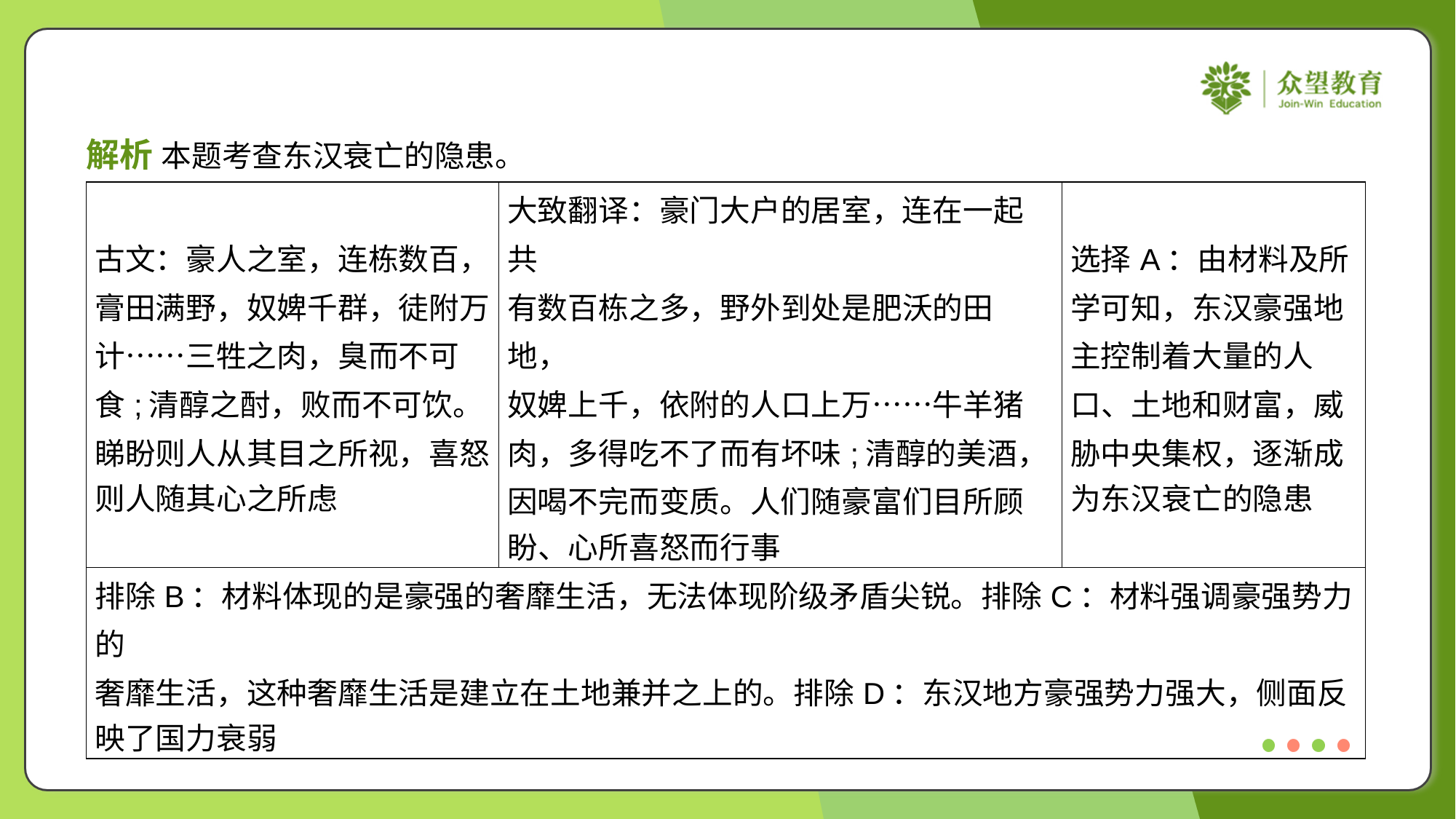

解析 本题考查东汉衰亡的隐患。
| 古文：豪人之室，连栋数百， 膏田满野，奴婢千群，徒附万 计……三牲之肉，臭而不可 食;清醇之酎，败而不可饮。 睇盼则人从其目之所视，喜怒 则人随其心之所虑 | 大致翻译：豪门大户的居室，连在一起共 有数百栋之多，野外到处是肥沃的田地， 奴婢上千，依附的人口上万……牛羊猪 肉，多得吃不了而有坏味;清醇的美酒， 因喝不完而变质。人们随豪富们目所顾 盼、心所喜怒而行事 | 选择A：由材料及所 学可知，东汉豪强地 主控制着大量的人 口、土地和财富，威 胁中央集权，逐渐成 为东汉衰亡的隐患 |
| --- | --- | --- |
| 排除B：材料体现的是豪强的奢靡生活，无法体现阶级矛盾尖锐。排除C：材料强调豪强势力的 奢靡生活，这种奢靡生活是建立在土地兼并之上的。排除D：东汉地方豪强势力强大，侧面反 映了国力衰弱 |  |  |